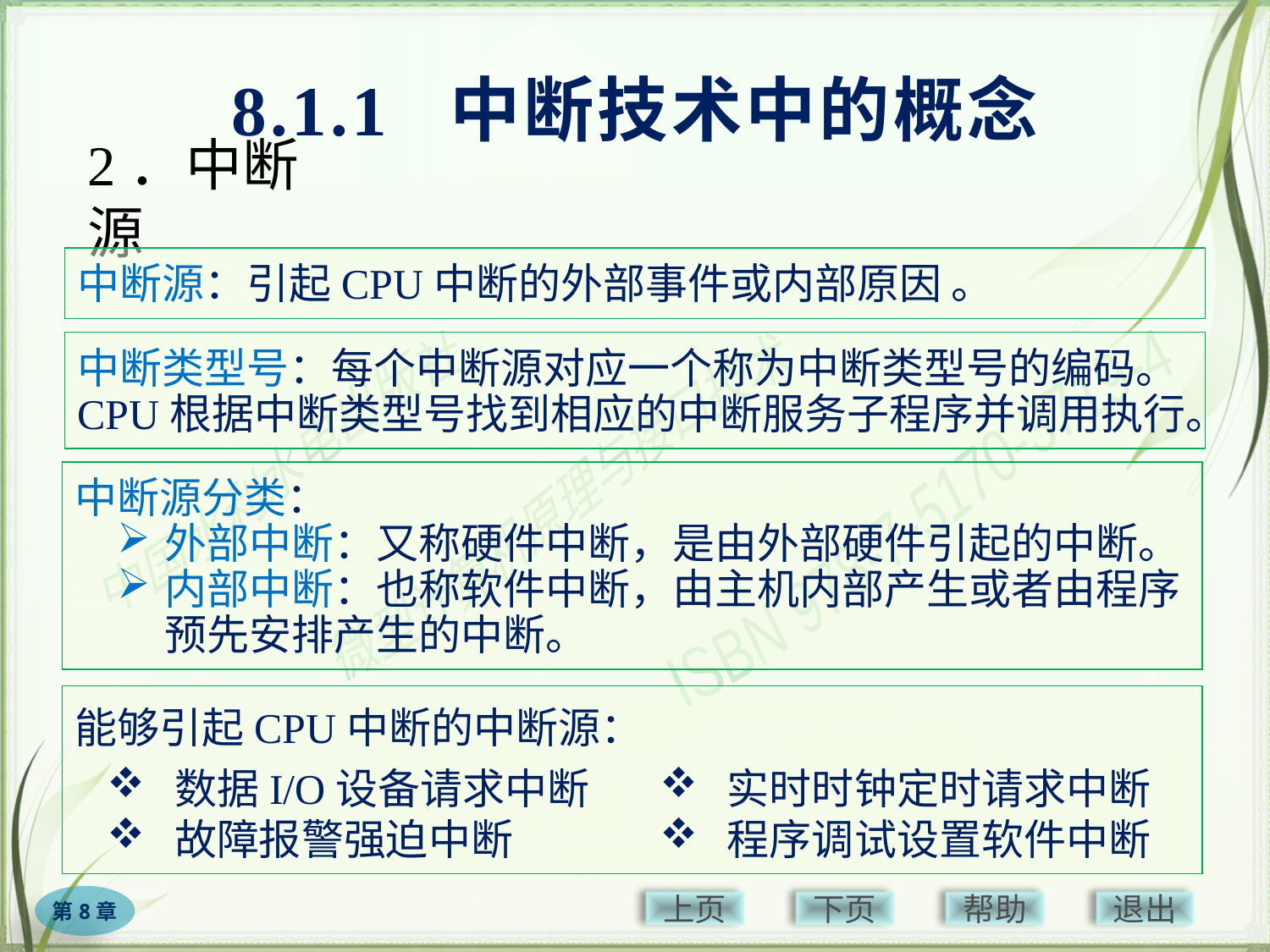

8.1.1  中断技术中的概念
# 2．中断源
中断源：引起CPU中断的外部事件或内部原因 。
中断类型号：每个中断源对应一个称为中断类型号的编码。CPU根据中断类型号找到相应的中断服务子程序并调用执行。
中断源分类：
外部中断：又称硬件中断，是由外部硬件引起的中断。
内部中断：也称软件中断，由主机内部产生或者由程序预先安排产生的中断。
能够引起CPU中断的中断源：
 数据I/O设备请求中断
 故障报警强迫中断

 实时时钟定时请求中断
 程序调试设置软件中断